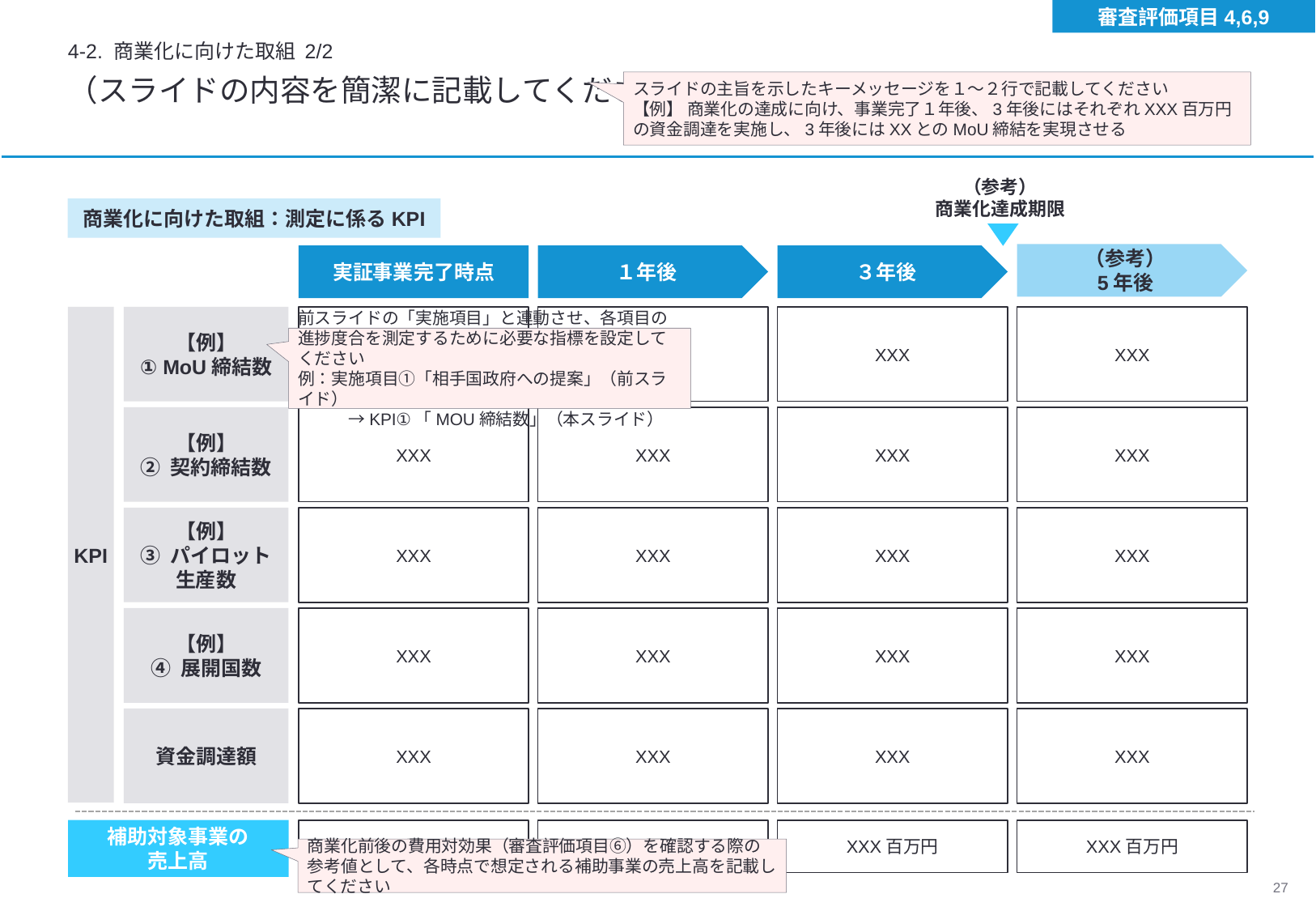

審査評価項目4,6,9
4-2. 商業化に向けた取組 2/2
（スライドの内容を簡潔に記載してください）
スライドの主旨を示したキーメッセージを１～２行で記載してください
【例】 商業化の達成に向け、事業完了１年後、3年後にはそれぞれXXX百万円の資金調達を実施し、3年後にはXXとのMoU締結を実現させる
（参考）
商業化達成期限
商業化に向けた取組：測定に係るKPI

（参考）
5年後
実証事業完了時点
１年後
３年後
KPI
【例】
① MoU締結数
XXX
XXX
XXX
XXX
前スライドの「実施項目」と連動させ、各項目の進捗度合を測定するために必要な指標を設定してください
例：実施項目①「相手国政府への提案」（前スライド）
　　　→KPI①「MOU締結数」（本スライド）
【例】
② 契約締結数
XXX
XXX
XXX
XXX
【例】
③ パイロット
生産数
XXX
XXX
XXX
XXX
【例】
④ 展開国数
XXX
XXX
XXX
XXX
資金調達額
XXX
XXX
XXX
XXX
補助対象事業の
売上高
XXX百万円
XXX百万円
XXX百万円
XXX百万円
商業化前後の費用対効果（審査評価項目⑥）を確認する際の参考値として、各時点で想定される補助事業の売上高を記載してください